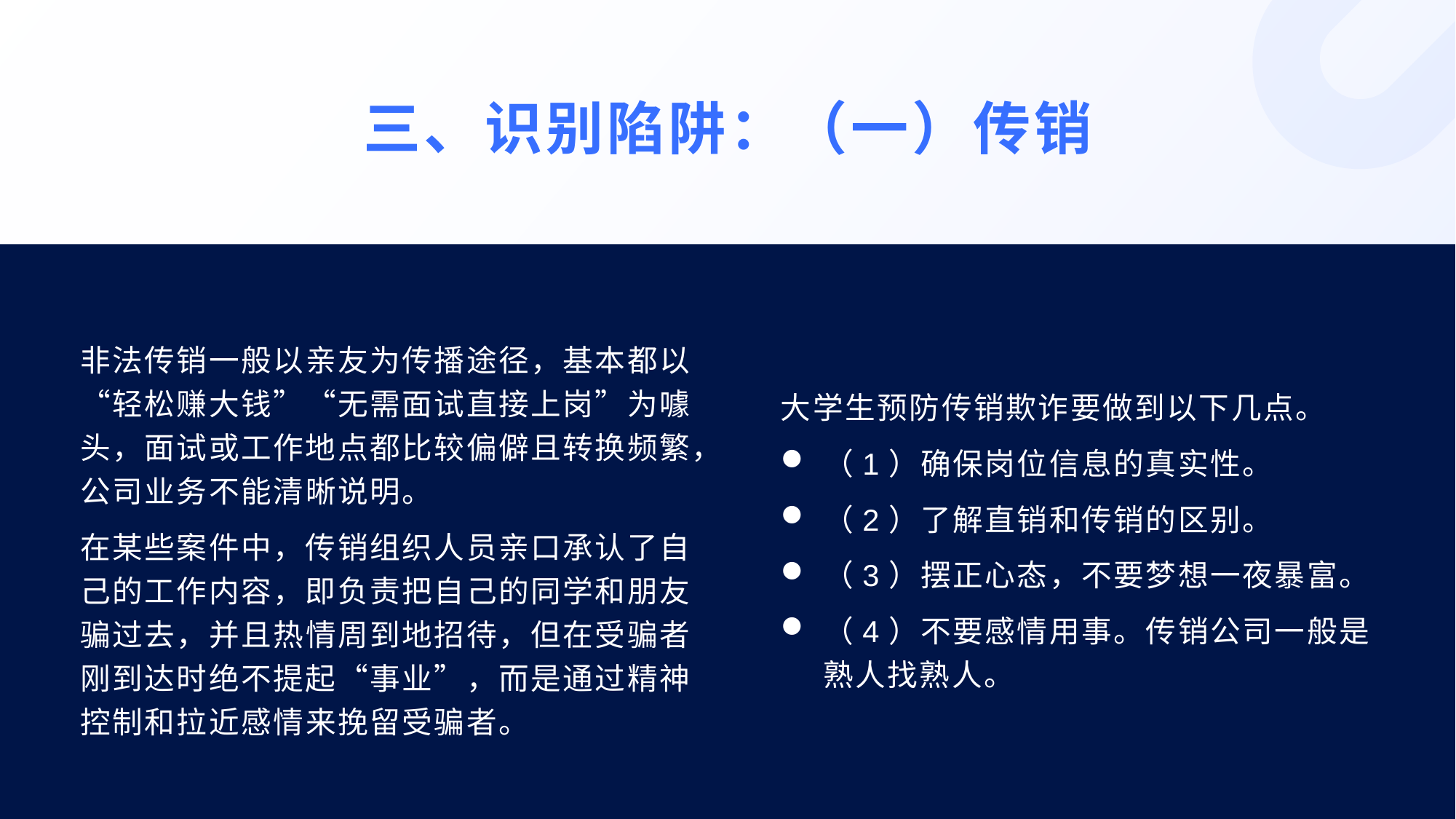

三、识别陷阱：（一）传销

非法传销一般以亲友为传播途径，基本都以“轻松赚大钱”“无需面试直接上岗”为噱头，面试或工作地点都比较偏僻且转换频繁，公司业务不能清晰说明。
在某些案件中，传销组织人员亲口承认了自己的工作内容，即负责把自己的同学和朋友骗过去，并且热情周到地招待，但在受骗者刚到达时绝不提起“事业”，而是通过精神控制和拉近感情来挽留受骗者。
大学生预防传销欺诈要做到以下几点。
（1）确保岗位信息的真实性。
（2）了解直销和传销的区别。
（3）摆正心态，不要梦想一夜暴富。
（4）不要感情用事。传销公司一般是熟人找熟人。